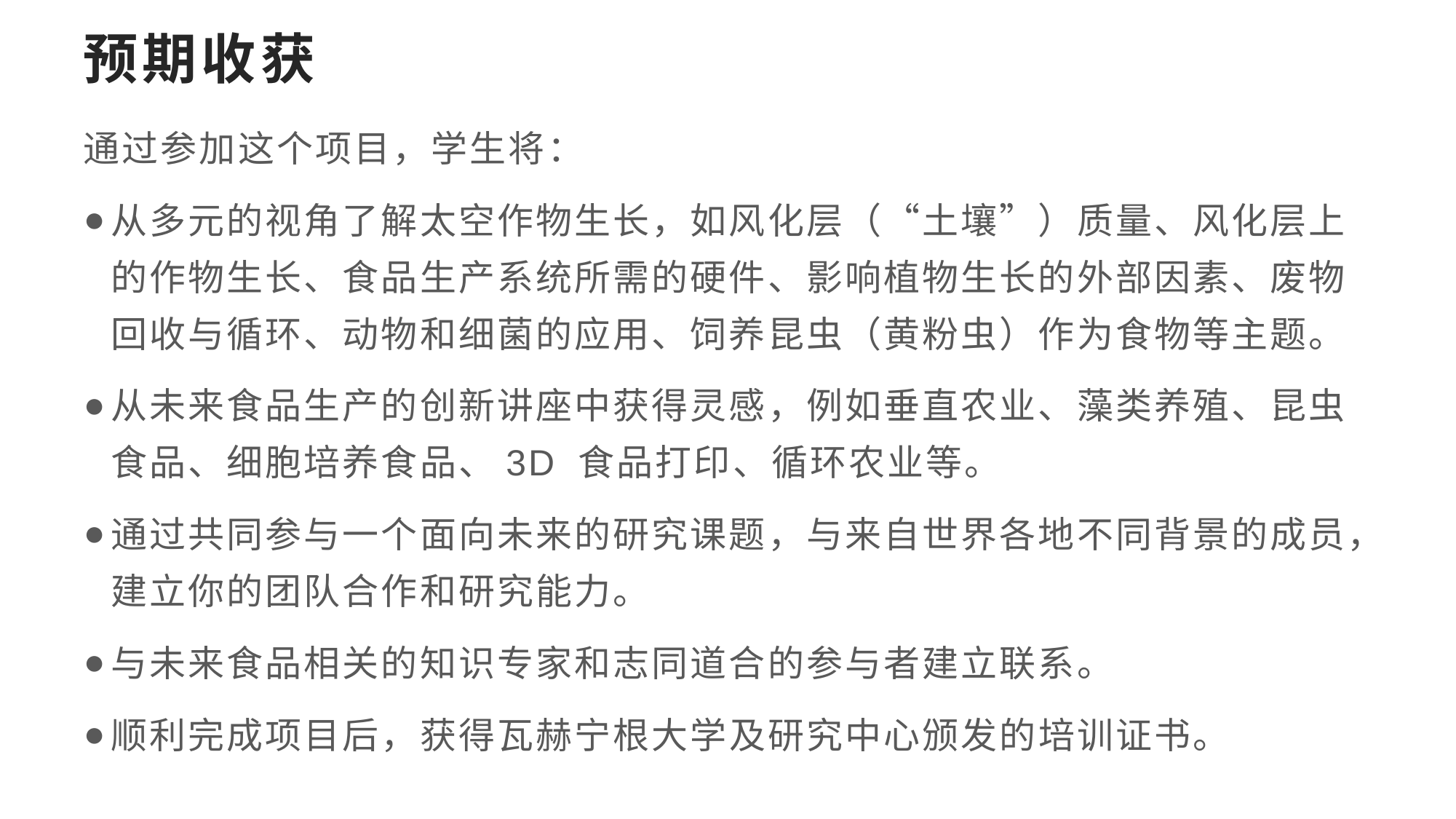

# 预期收获
通过参加这个项目，学生将：
从多元的视角了解太空作物生长，如风化层（“土壤”）质量、风化层上的作物生长、食品生产系统所需的硬件、影响植物生长的外部因素、废物回收与循环、动物和细菌的应用、饲养昆虫（黄粉虫）作为食物等主题。
从未来食品生产的创新讲座中获得灵感，例如垂直农业、藻类养殖、昆虫食品、细胞培养食品、3D 食品打印、循环农业等。
通过共同参与一个面向未来的研究课题，与来自世界各地不同背景的成员，建立你的团队合作和研究能力。
与未来食品相关的知识专家和志同道合的参与者建立联系。
顺利完成项目后，获得瓦赫宁根大学及研究中心颁发的培训证书。